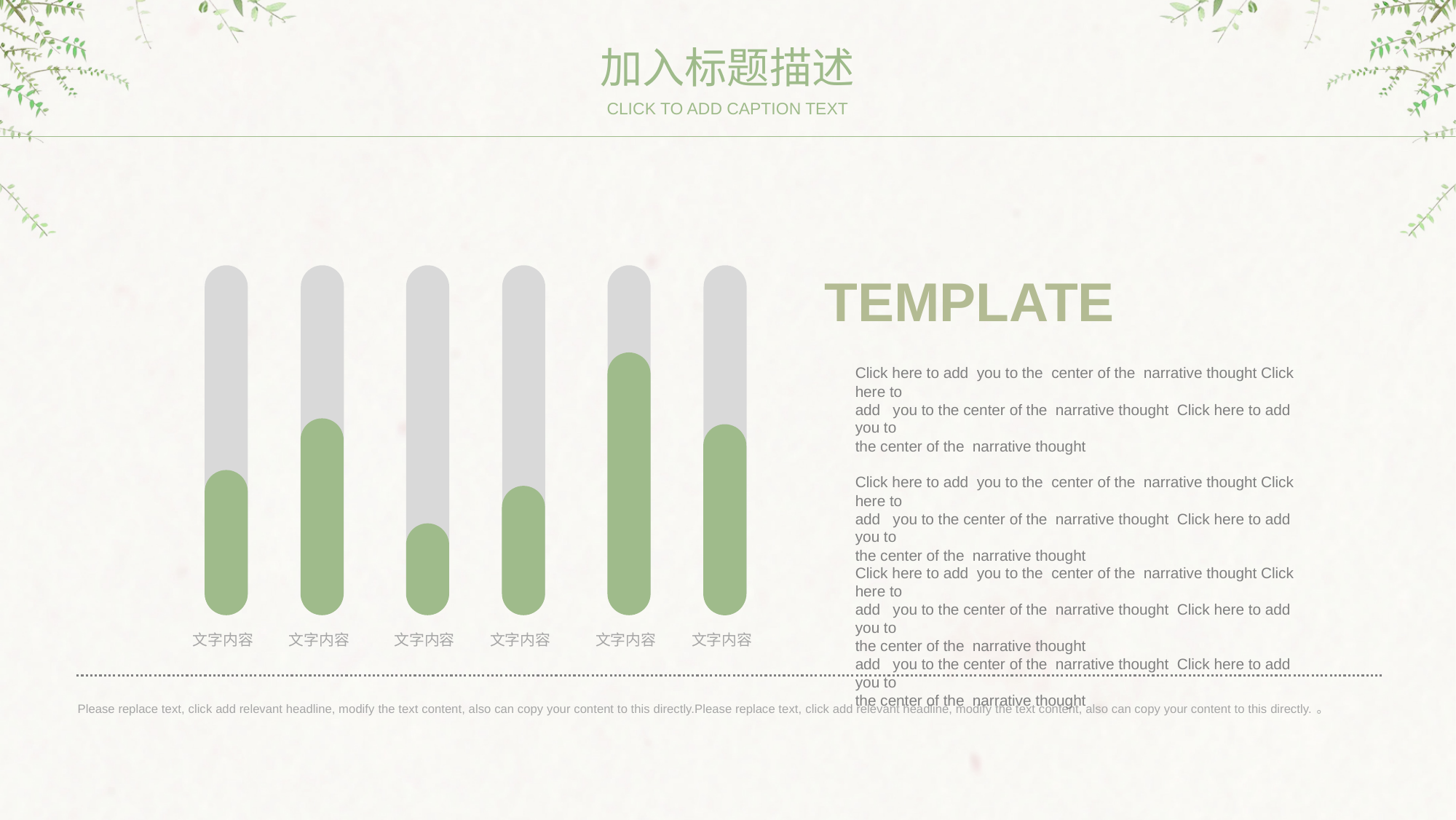

加入标题描述
CLICK TO ADD CAPTION TEXT
TEMPLATE

Click here to add  you to the  center of the  narrative thought Click here to
add   you to the center of the  narrative thought  Click here to add  you to
the center of the  narrative thought

Click here to add  you to the  center of the  narrative thought Click here to
add   you to the center of the  narrative thought  Click here to add  you to
the center of the  narrative thought
Click here to add  you to the  center of the  narrative thought Click here to
add   you to the center of the  narrative thought  Click here to add  you to
the center of the  narrative thought
add   you to the center of the  narrative thought  Click here to add  you to
the center of the  narrative thought

文字内容
文字内容
文字内容
文字内容
文字内容
文字内容
Please replace text, click add relevant headline, modify the text content, also can copy your content to this directly.Please replace text, click add relevant headline, modify the text content, also can copy your content to this directly.。